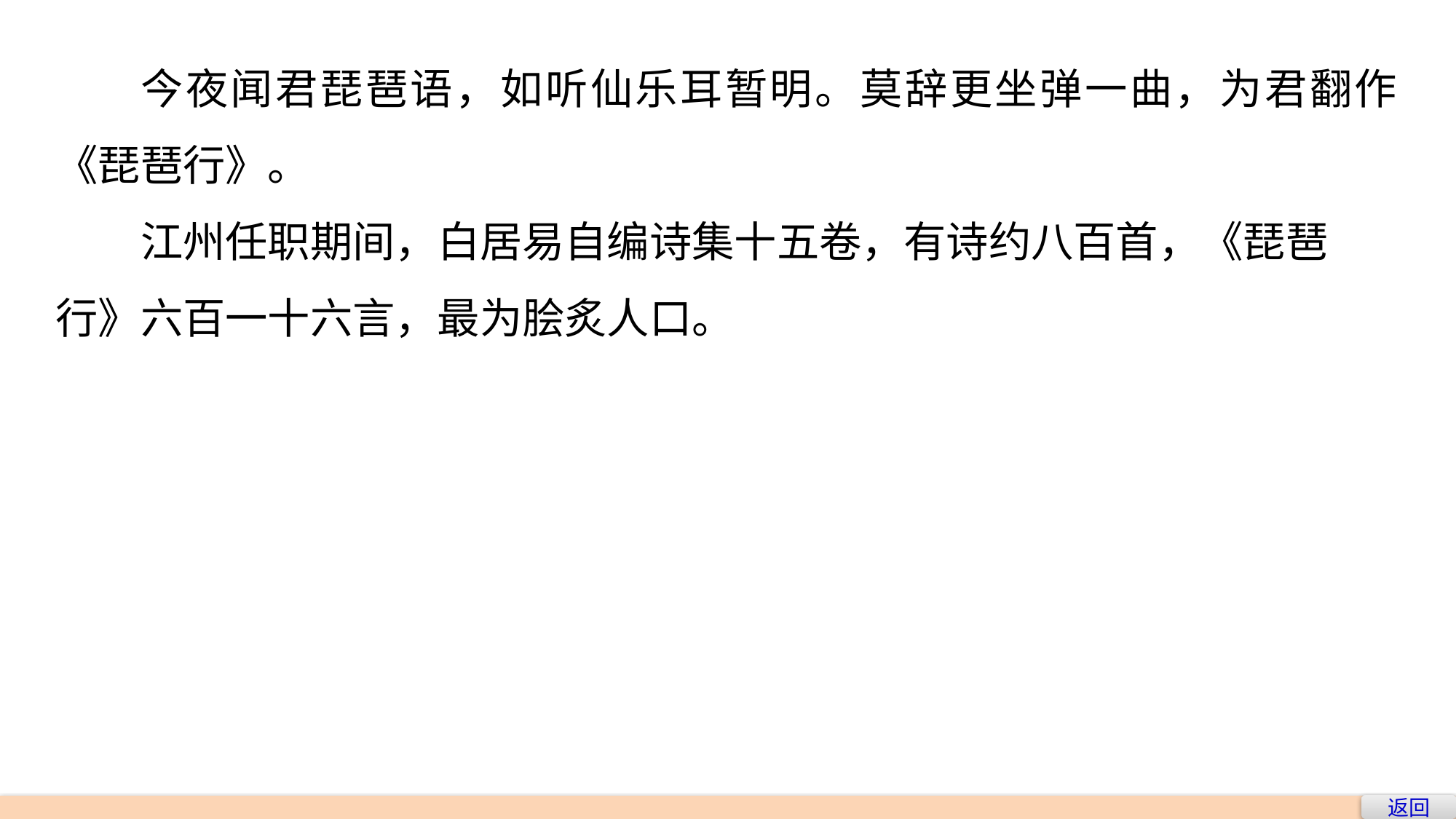

今夜闻君琵琶语，如听仙乐耳暂明。莫辞更坐弹一曲，为君翻作《琵琶行》。
江州任职期间，白居易自编诗集十五卷，有诗约八百首，《琵琶行》六百一十六言，最为脍炙人口。
返回